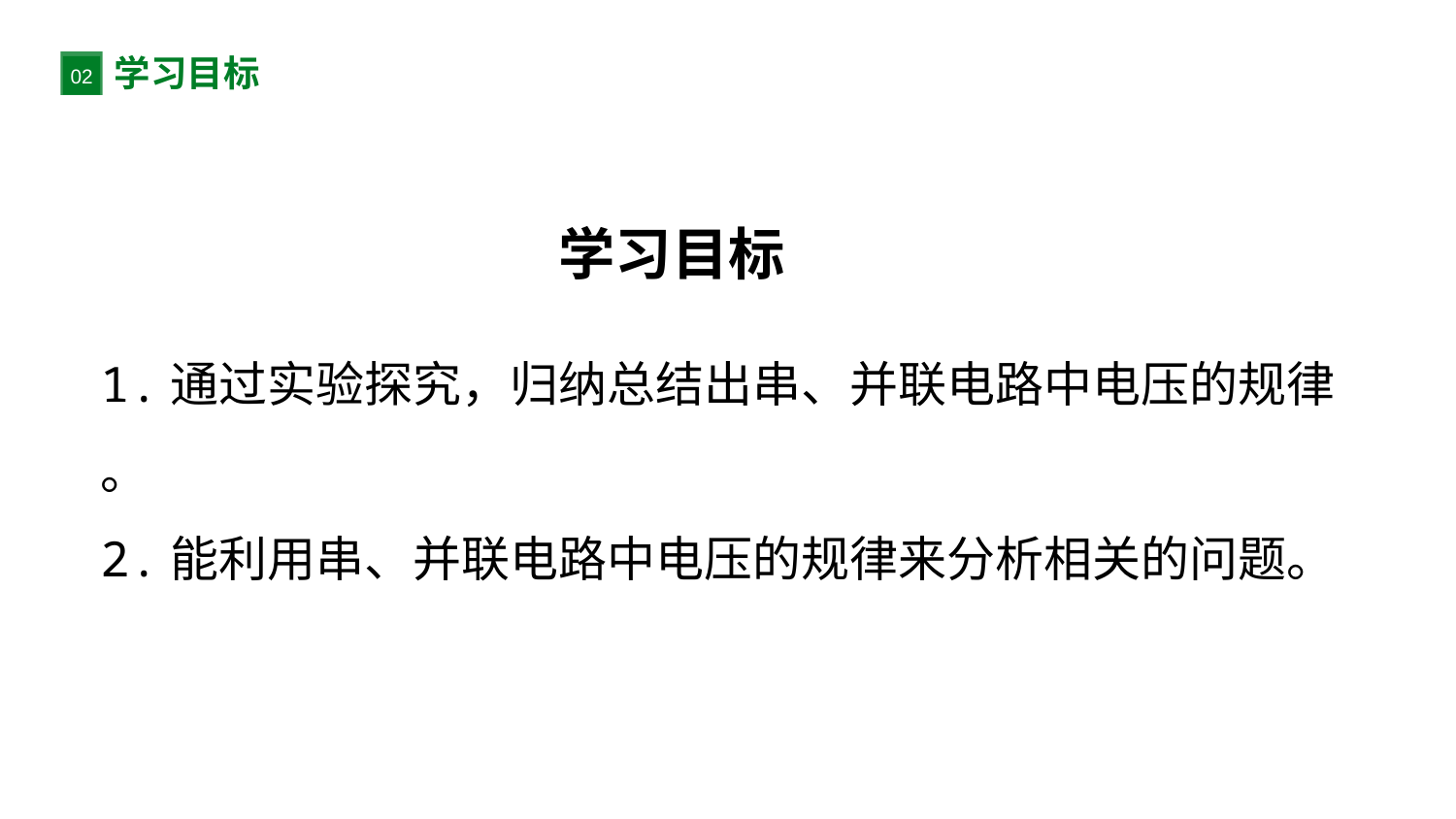

学习目标

02
学习目标
1.通过实验探究，归纳总结出串、并联电路中电压的规律 。
2.能利用串、并联电路中电压的规律来分析相关的问题。